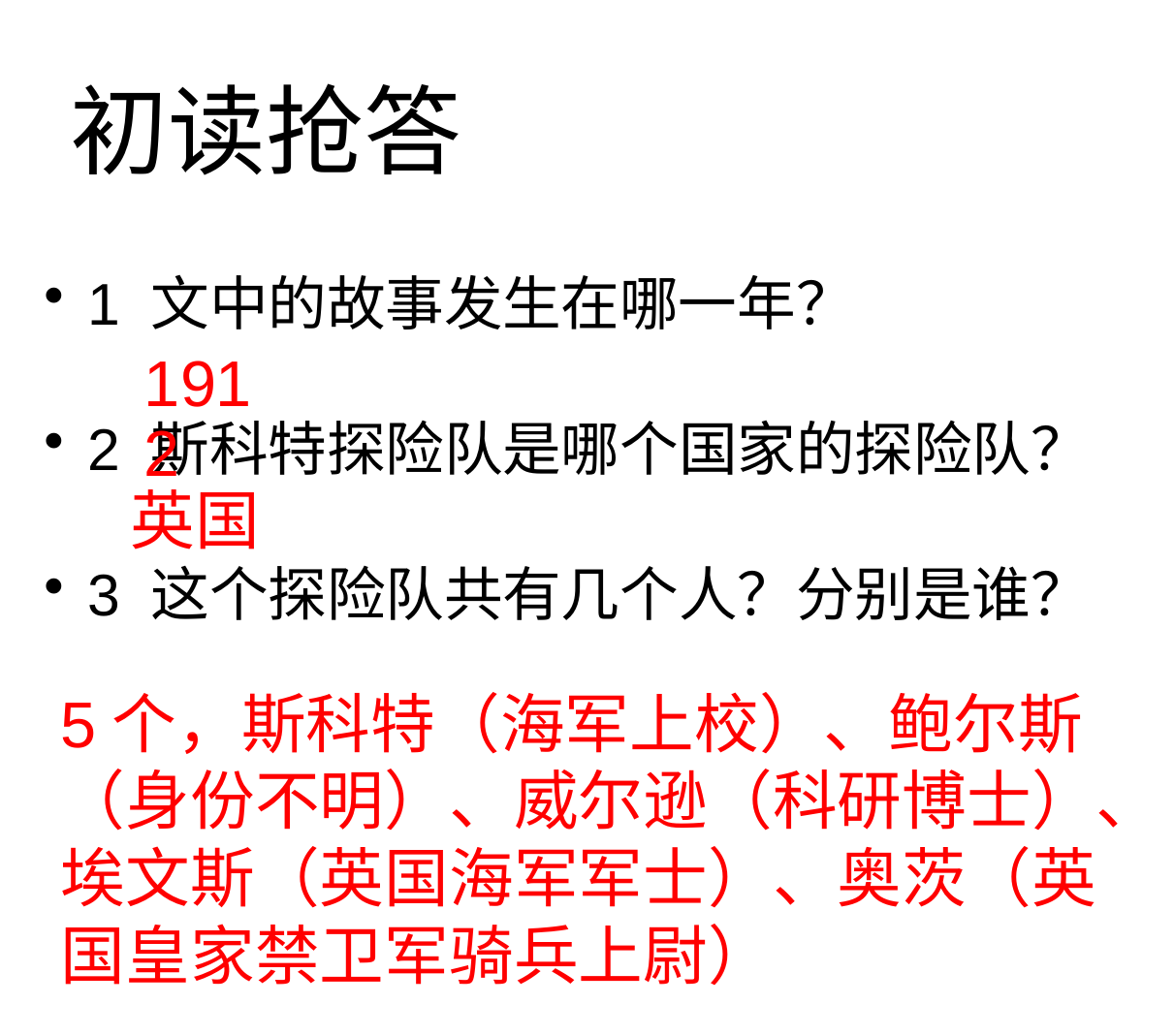

# 初读抢答
1 文中的故事发生在哪一年？

2 斯科特探险队是哪个国家的探险队？

3 这个探险队共有几个人？分别是谁？

1912
英国
5个，斯科特（海军上校）、鲍尔斯（身份不明）、威尔逊（科研博士）、埃文斯（英国海军军士）、奥茨（英国皇家禁卫军骑兵上尉）